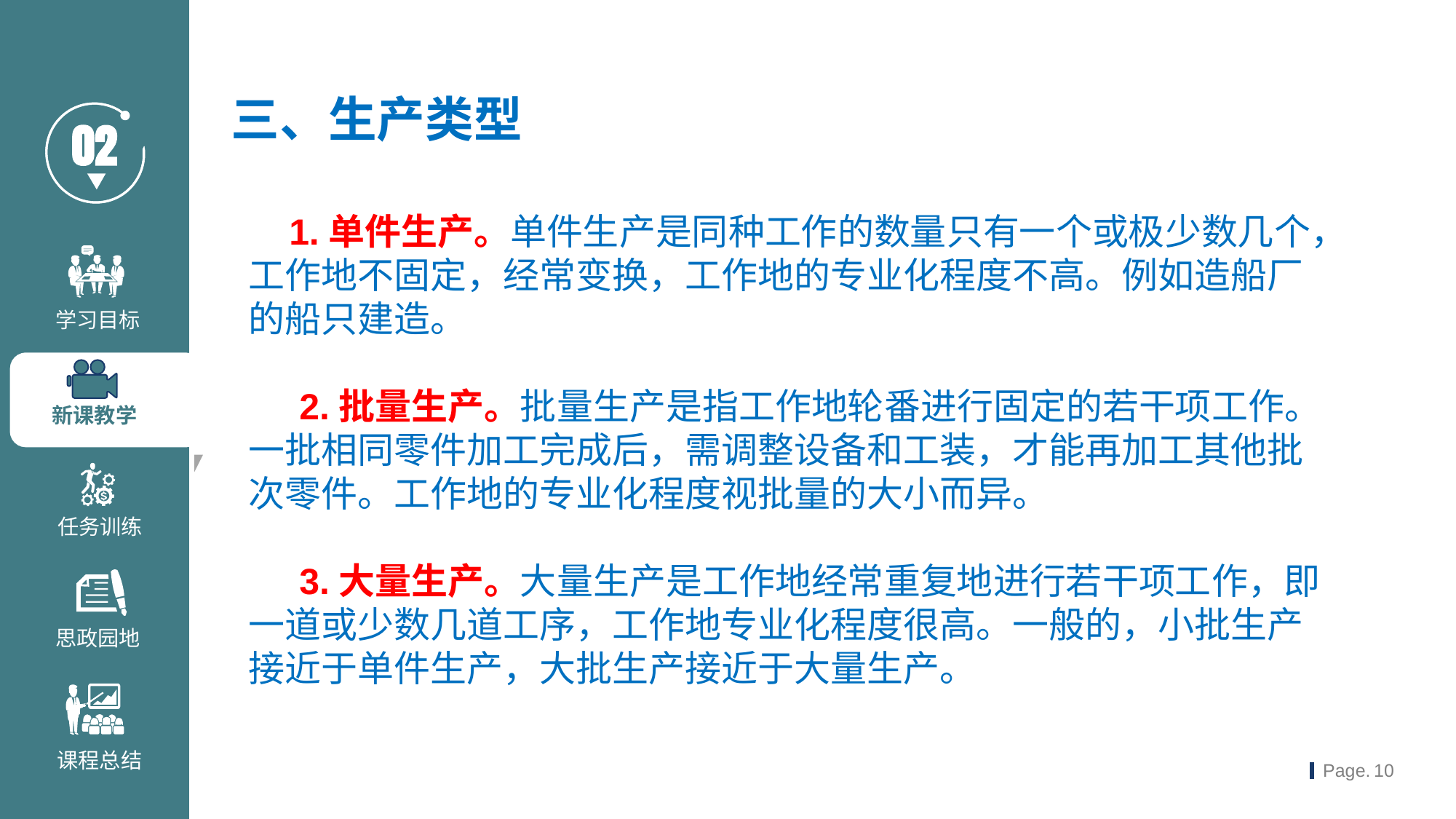

三、生产类型
    1.单件生产。单件生产是同种工作的数量只有一个或极少数几个，工作地不固定，经常变换，工作地的专业化程度不高。例如造船厂的船只建造。

     2.批量生产。批量生产是指工作地轮番进行固定的若干项工作。一批相同零件加工完成后，需调整设备和工装，才能再加工其他批次零件。工作地的专业化程度视批量的大小而异。

     3.大量生产。大量生产是工作地经常重复地进行若干项工作，即一道或少数几道工序，工作地专业化程度很高。一般的，小批生产接近于单件生产，大批生产接近于大量生产。